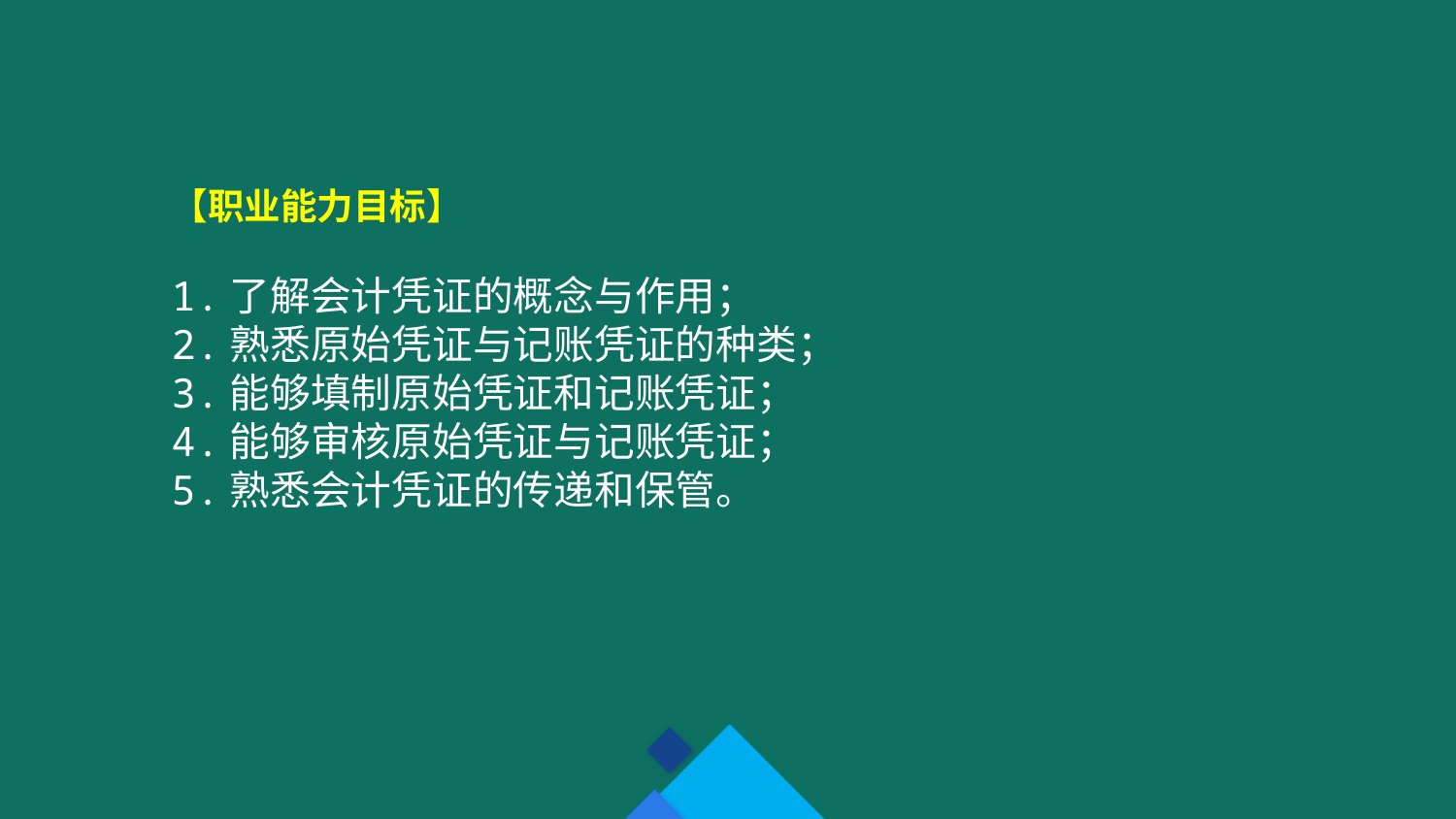

【职业能力目标】

1.了解会计凭证的概念与作用；
2.熟悉原始凭证与记账凭证的种类；
3.能够填制原始凭证和记账凭证；
4.能够审核原始凭证与记账凭证；
5.熟悉会计凭证的传递和保管。